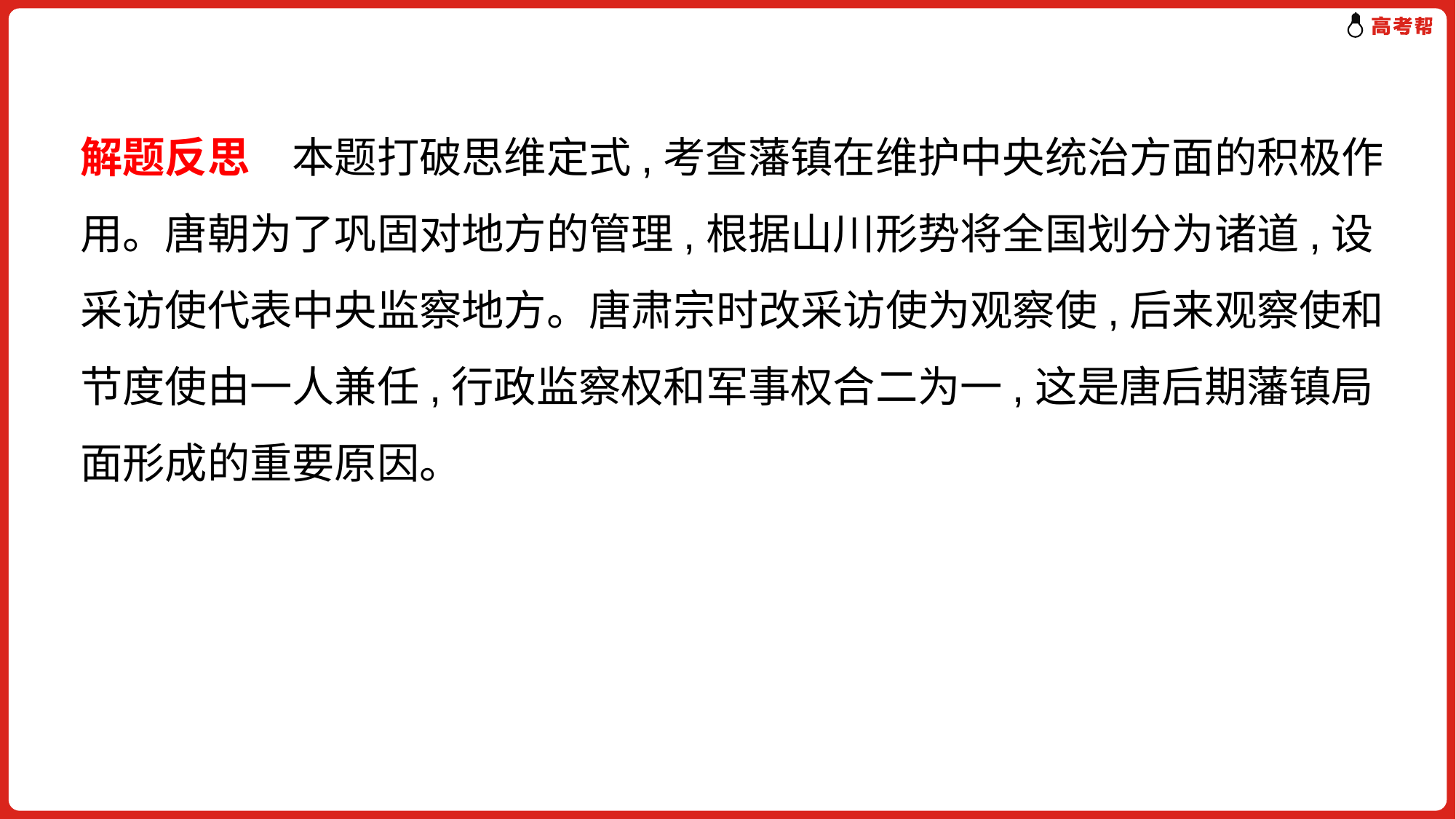

解题反思　本题打破思维定式,考查藩镇在维护中央统治方面的积极作用。唐朝为了巩固对地方的管理,根据山川形势将全国划分为诸道,设采访使代表中央监察地方。唐肃宗时改采访使为观察使,后来观察使和节度使由一人兼任,行政监察权和军事权合二为一,这是唐后期藩镇局面形成的重要原因。